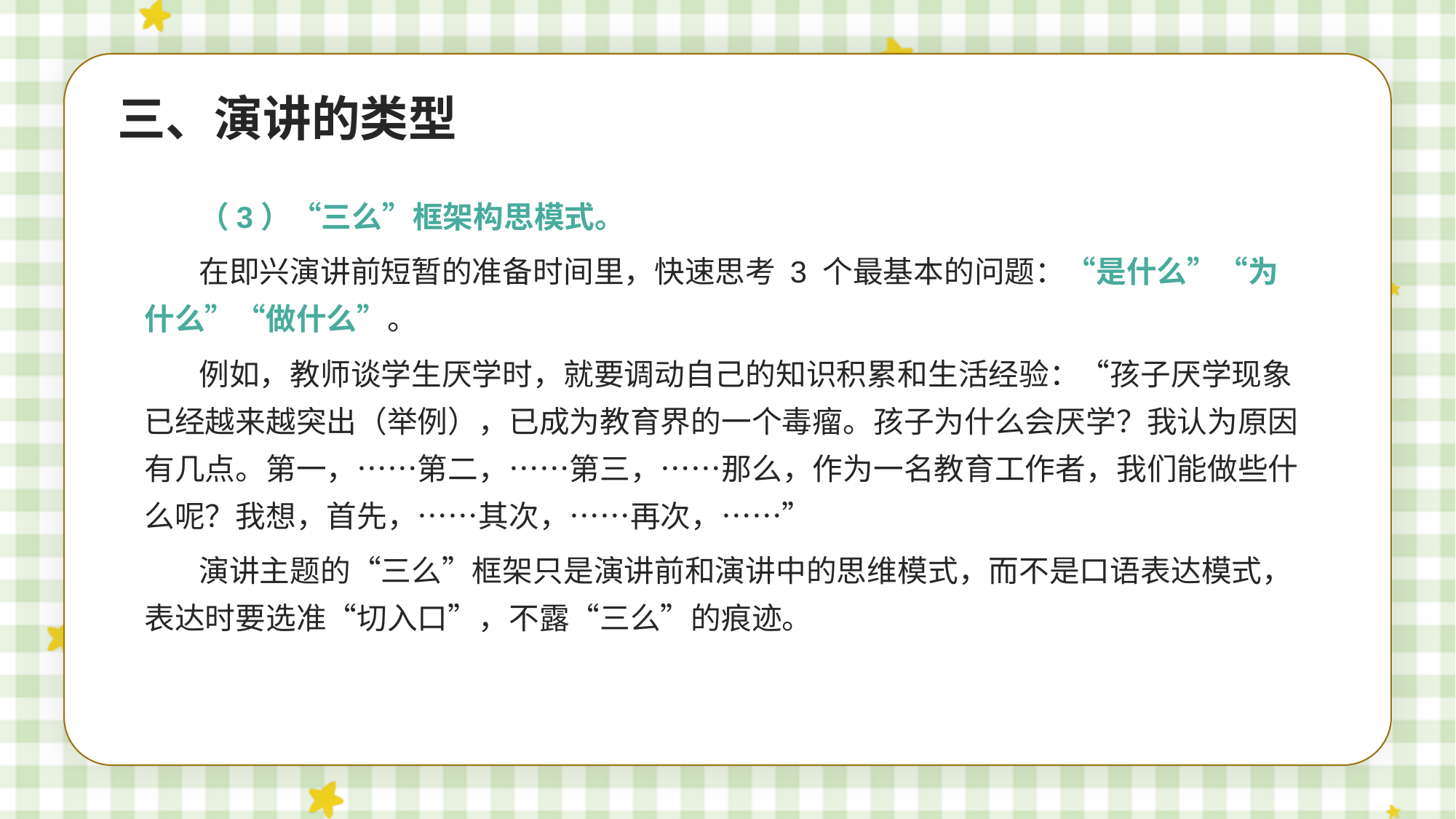

三、演讲的类型
（3）“三么”框架构思模式。
在即兴演讲前短暂的准备时间里，快速思考 3 个最基本的问题：“是什么”“为什么”“做什么”。
例如，教师谈学生厌学时，就要调动自己的知识积累和生活经验：“孩子厌学现象已经越来越突出（举例），已成为教育界的一个毒瘤。孩子为什么会厌学？我认为原因有几点。第一，……第二，……第三，……那么，作为一名教育工作者，我们能做些什么呢？我想，首先，……其次，……再次，……”
演讲主题的“三么”框架只是演讲前和演讲中的思维模式，而不是口语表达模式，表达时要选准“切入口”，不露“三么”的痕迹。